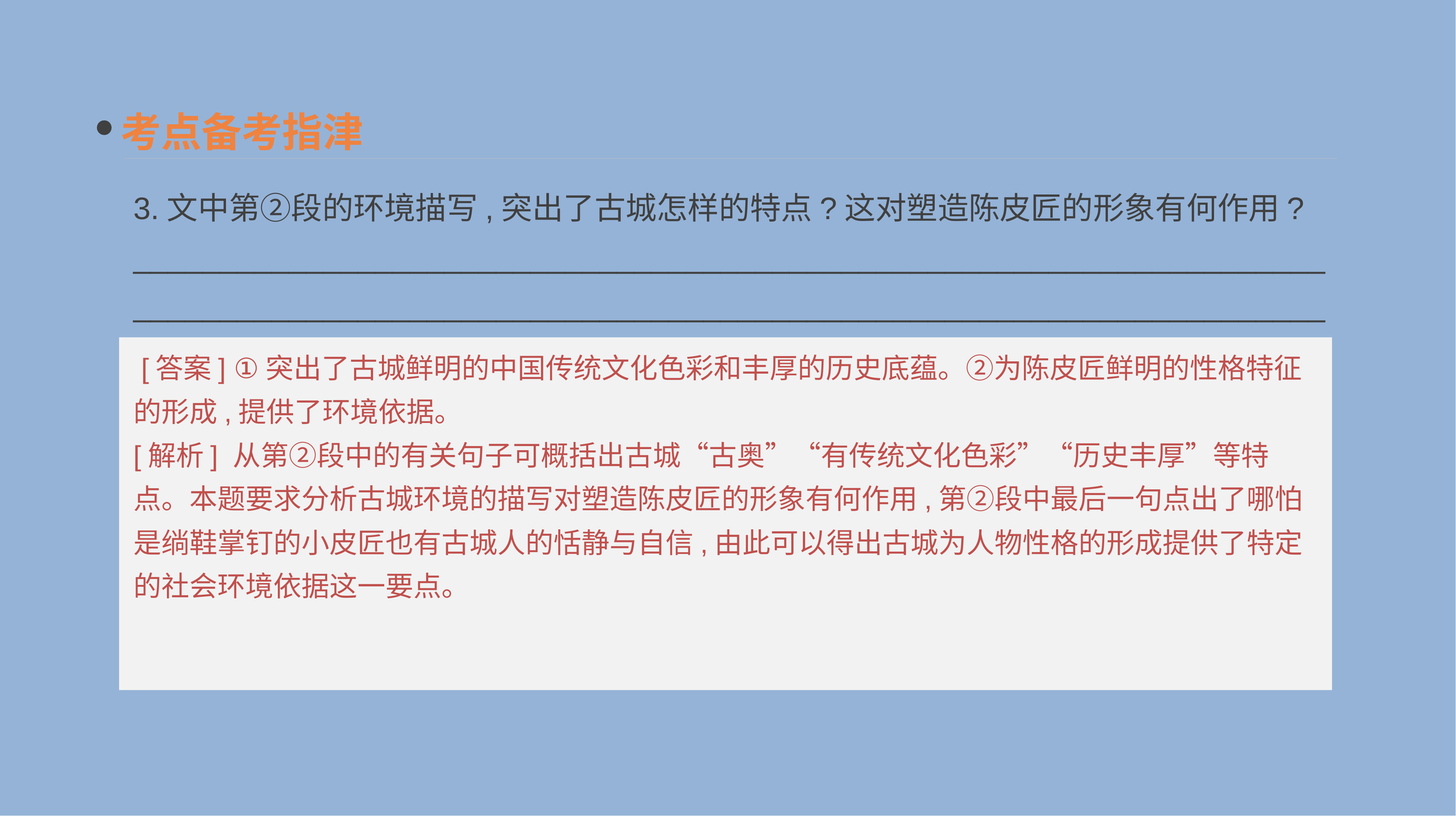

考点备考指津

3.文中第②段的环境描写,突出了古城怎样的特点?这对塑造陈皮匠的形象有何作用?
__________________________________________________________________________________________________________________________________________________________________________

 [答案] ①突出了古城鲜明的中国传统文化色彩和丰厚的历史底蕴。②为陈皮匠鲜明的性格特征的形成,提供了环境依据。
[解析] 从第②段中的有关句子可概括出古城“古奥”“有传统文化色彩”“历史丰厚”等特点。本题要求分析古城环境的描写对塑造陈皮匠的形象有何作用,第②段中最后一句点出了哪怕是绱鞋掌钉的小皮匠也有古城人的恬静与自信,由此可以得出古城为人物性格的形成提供了特定的社会环境依据这一要点。